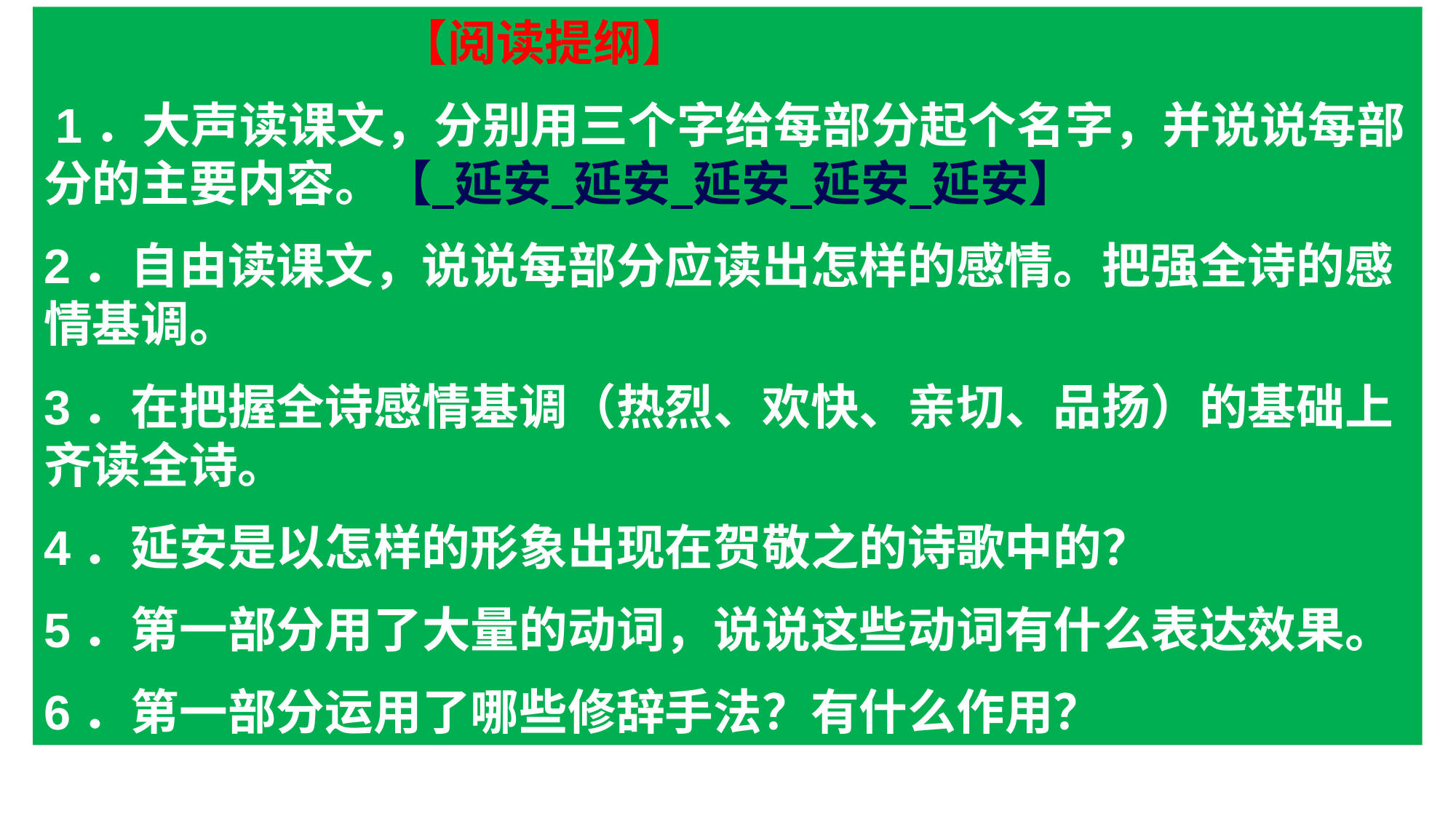

【阅读提纲】
 1．大声读课文，分别用三个字给每部分起个名字，并说说每部分的主要内容。【  延安  延安  延安  延安  延安】
2．自由读课文，说说每部分应读出怎样的感情。把强全诗的感情基调。
3．在把握全诗感情基调（热烈、欢快、亲切、品扬）的基础上齐读全诗。
4．延安是以怎样的形象出现在贺敬之的诗歌中的？
5．第一部分用了大量的动词，说说这些动词有什么表达效果。
6．第一部分运用了哪些修辞手法？有什么作用？